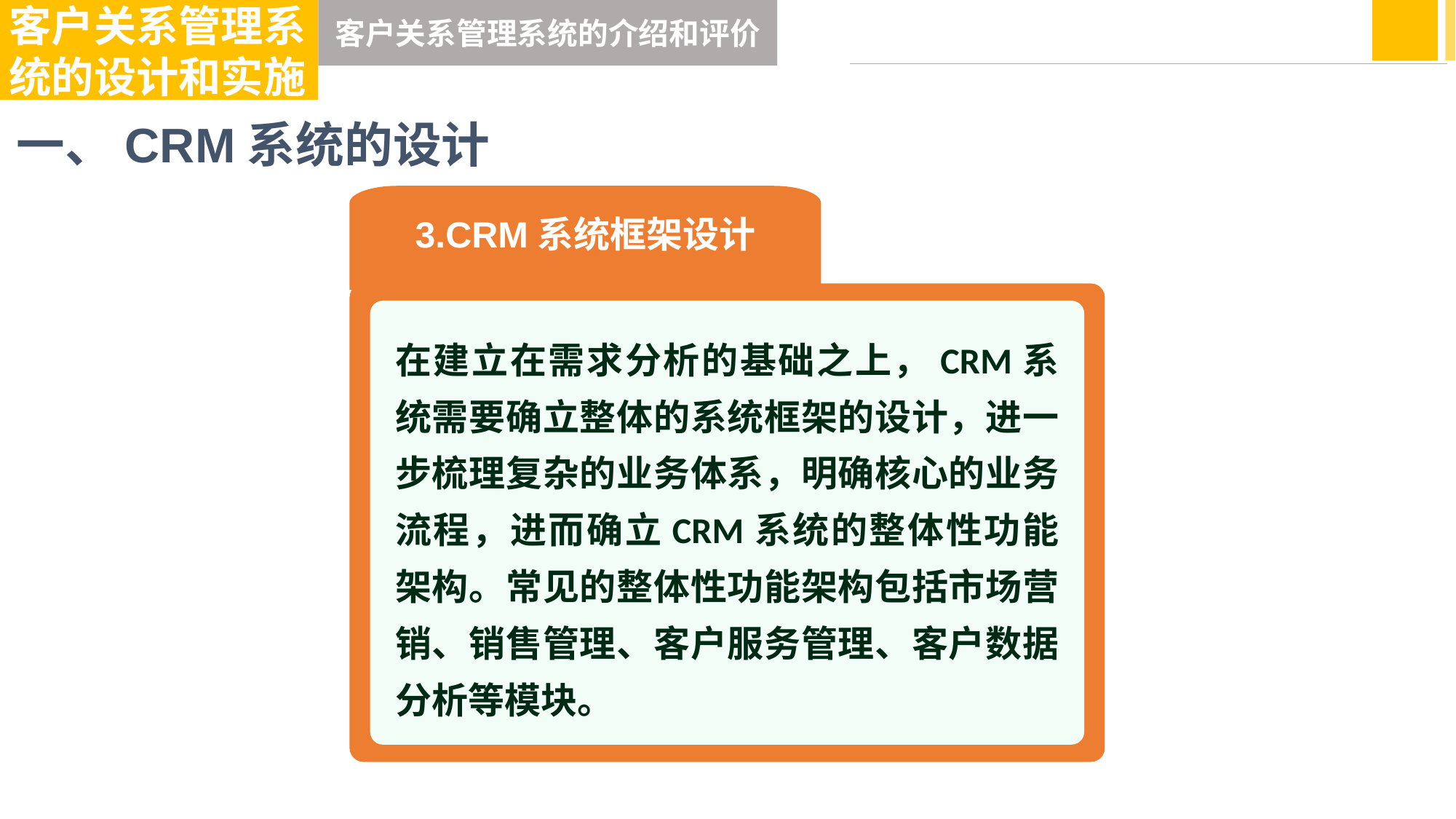

客户关系管理系统的设计和实施
客户关系管理系统的介绍和评价

一、CRM系统的设计
3.CRM系统框架设计

在建立在需求分析的基础之上，CRM系统需要确立整体的系统框架的设计，进一步梳理复杂的业务体系，明确核心的业务流程，进而确立CRM系统的整体性功能架构。常见的整体性功能架构包括市场营销、销售管理、客户服务管理、客户数据分析等模块。